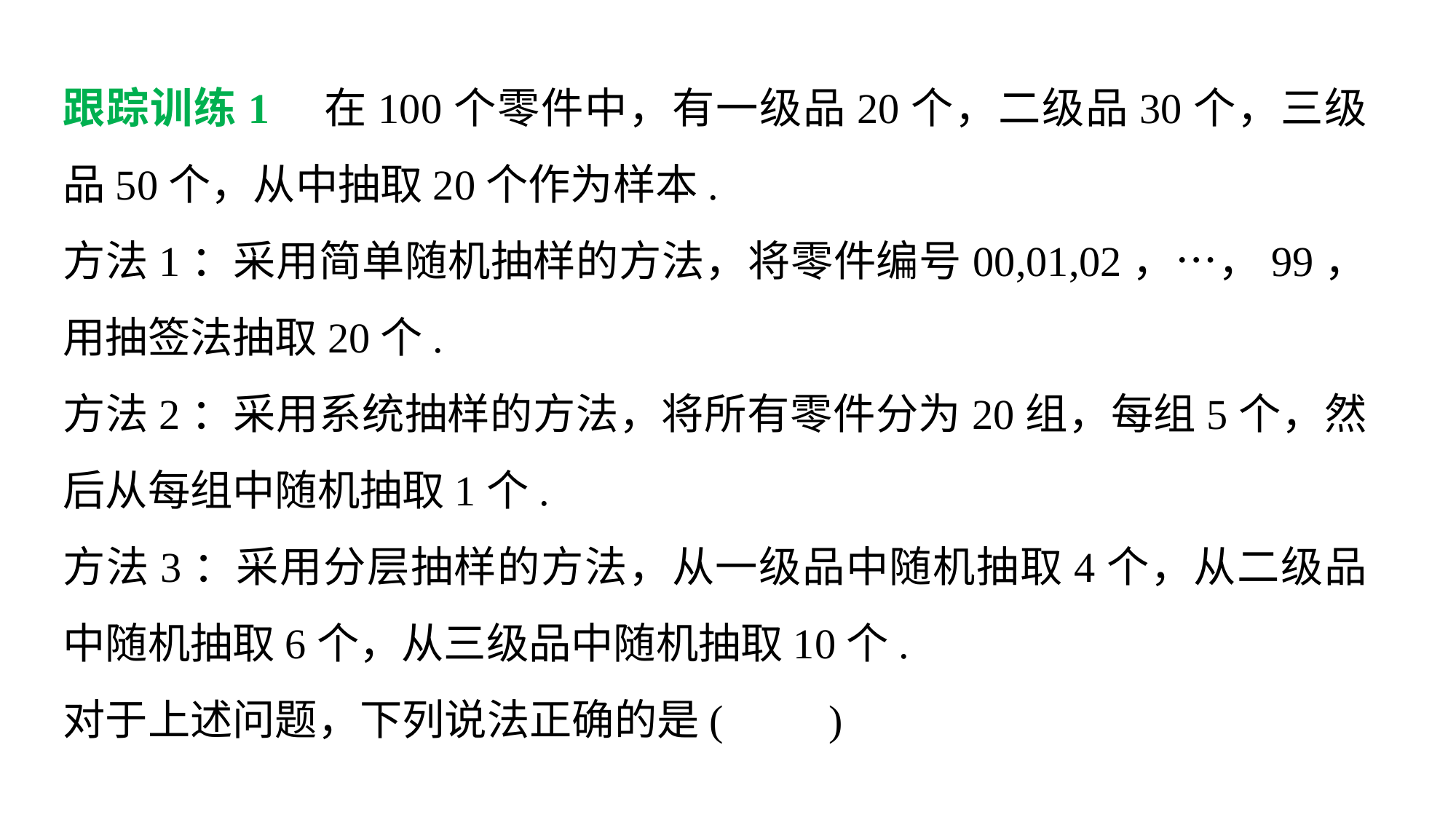

跟踪训练1　在100个零件中，有一级品20个，二级品30个，三级品50个，从中抽取20个作为样本.
方法1：采用简单随机抽样的方法，将零件编号00,01,02，…，99，用抽签法抽取20个.
方法2：采用系统抽样的方法，将所有零件分为20组，每组5个，然后从每组中随机抽取1个.
方法3：采用分层抽样的方法，从一级品中随机抽取4个，从二级品中随机抽取6个，从三级品中随机抽取10个.
对于上述问题，下列说法正确的是(　　)